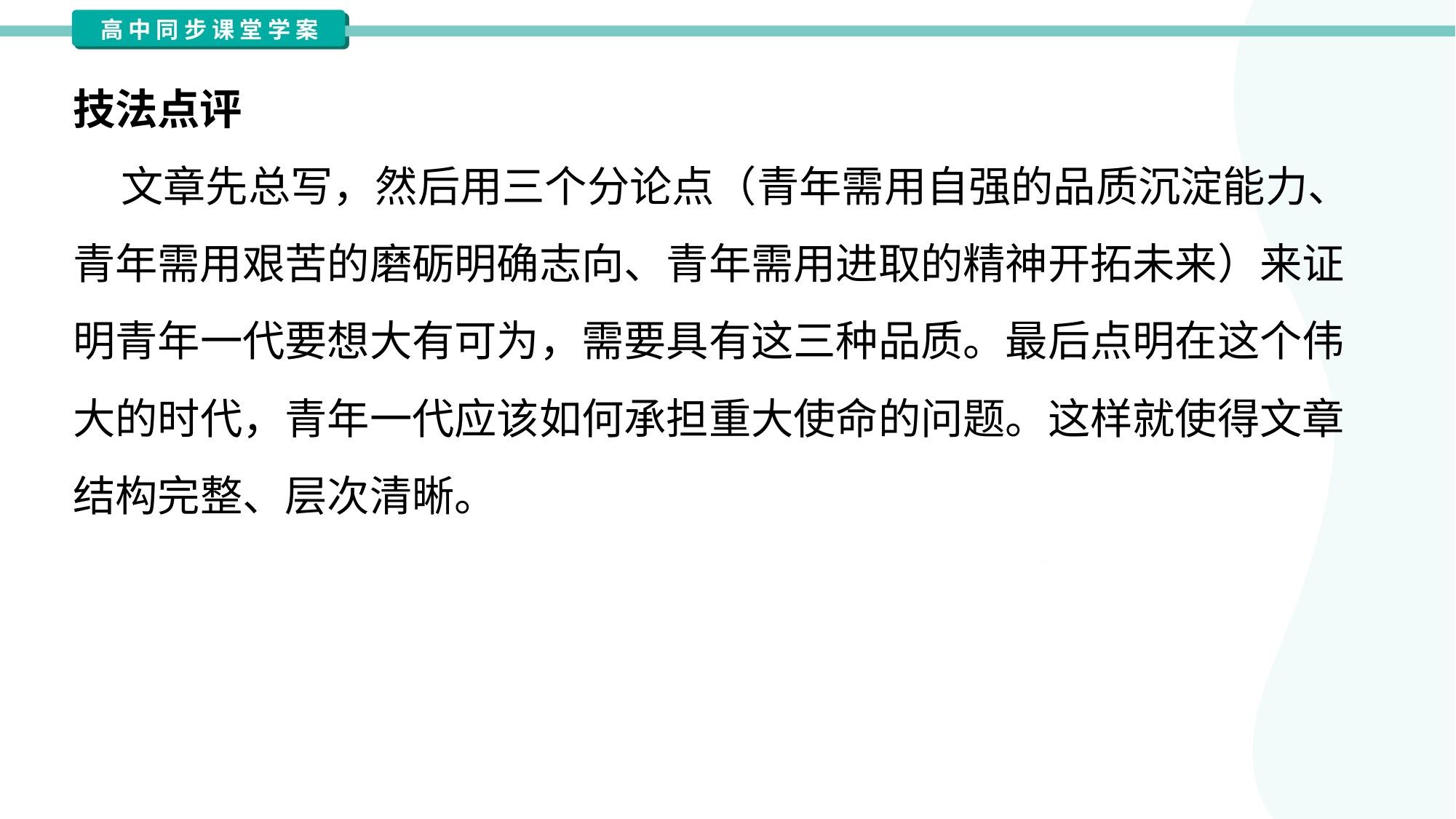

技法点评
    文章先总写，然后用三个分论点（青年需用自强的品质沉淀能力、
青年需用艰苦的磨砺明确志向、青年需用进取的精神开拓未来）来证
明青年一代要想大有可为，需要具有这三种品质。最后点明在这个伟
大的时代，青年一代应该如何承担重大使命的问题。这样就使得文章
结构完整、层次清晰。